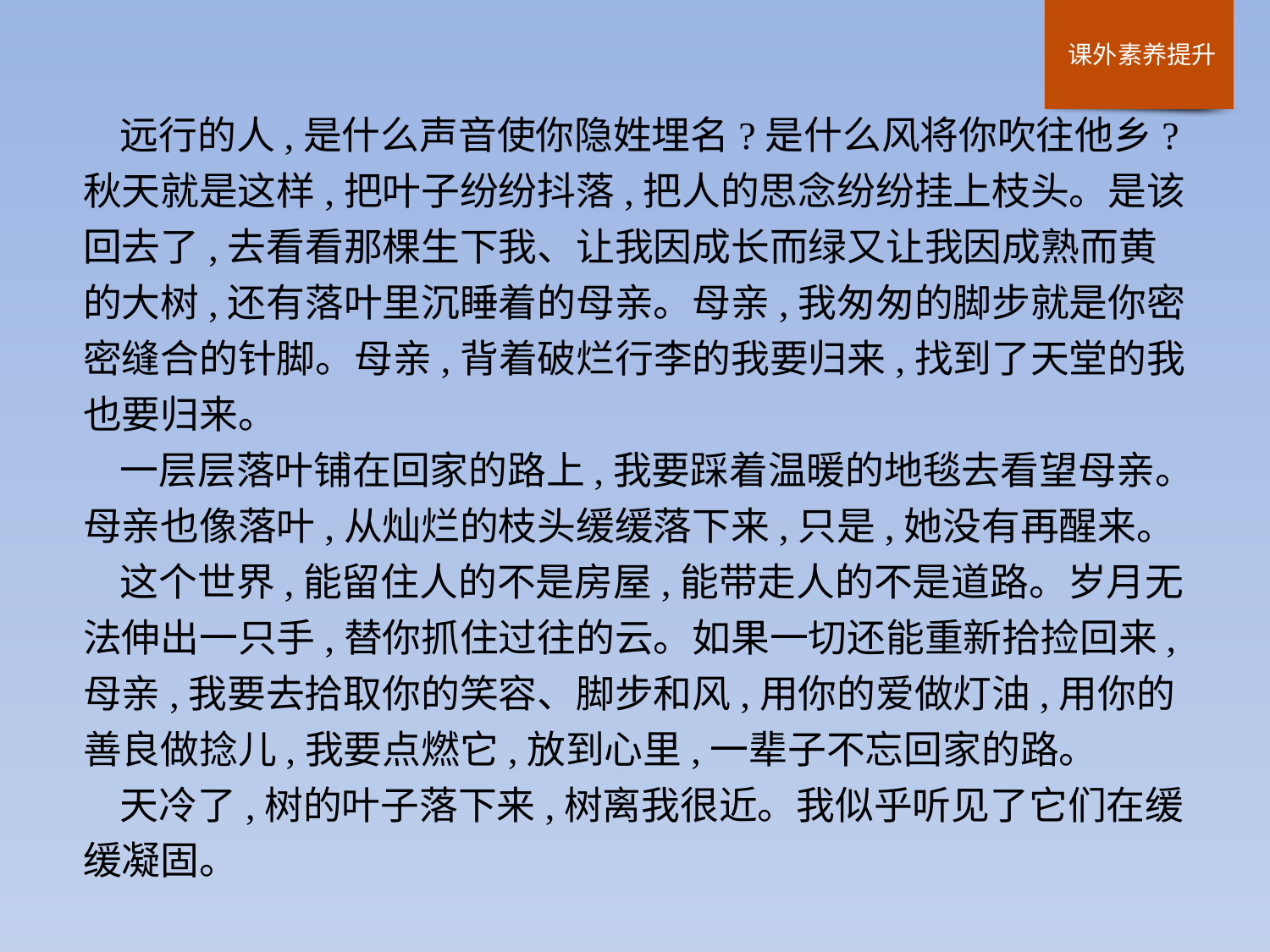

远行的人,是什么声音使你隐姓埋名?是什么风将你吹往他乡?秋天就是这样,把叶子纷纷抖落,把人的思念纷纷挂上枝头。是该回去了,去看看那棵生下我、让我因成长而绿又让我因成熟而黄的大树,还有落叶里沉睡着的母亲。母亲,我匆匆的脚步就是你密密缝合的针脚。母亲,背着破烂行李的我要归来,找到了天堂的我也要归来。
一层层落叶铺在回家的路上,我要踩着温暖的地毯去看望母亲。母亲也像落叶,从灿烂的枝头缓缓落下来,只是,她没有再醒来。
这个世界,能留住人的不是房屋,能带走人的不是道路。岁月无法伸出一只手,替你抓住过往的云。如果一切还能重新拾捡回来,母亲,我要去拾取你的笑容、脚步和风,用你的爱做灯油,用你的善良做捻儿,我要点燃它,放到心里,一辈子不忘回家的路。
天冷了,树的叶子落下来,树离我很近。我似乎听见了它们在缓缓凝固。